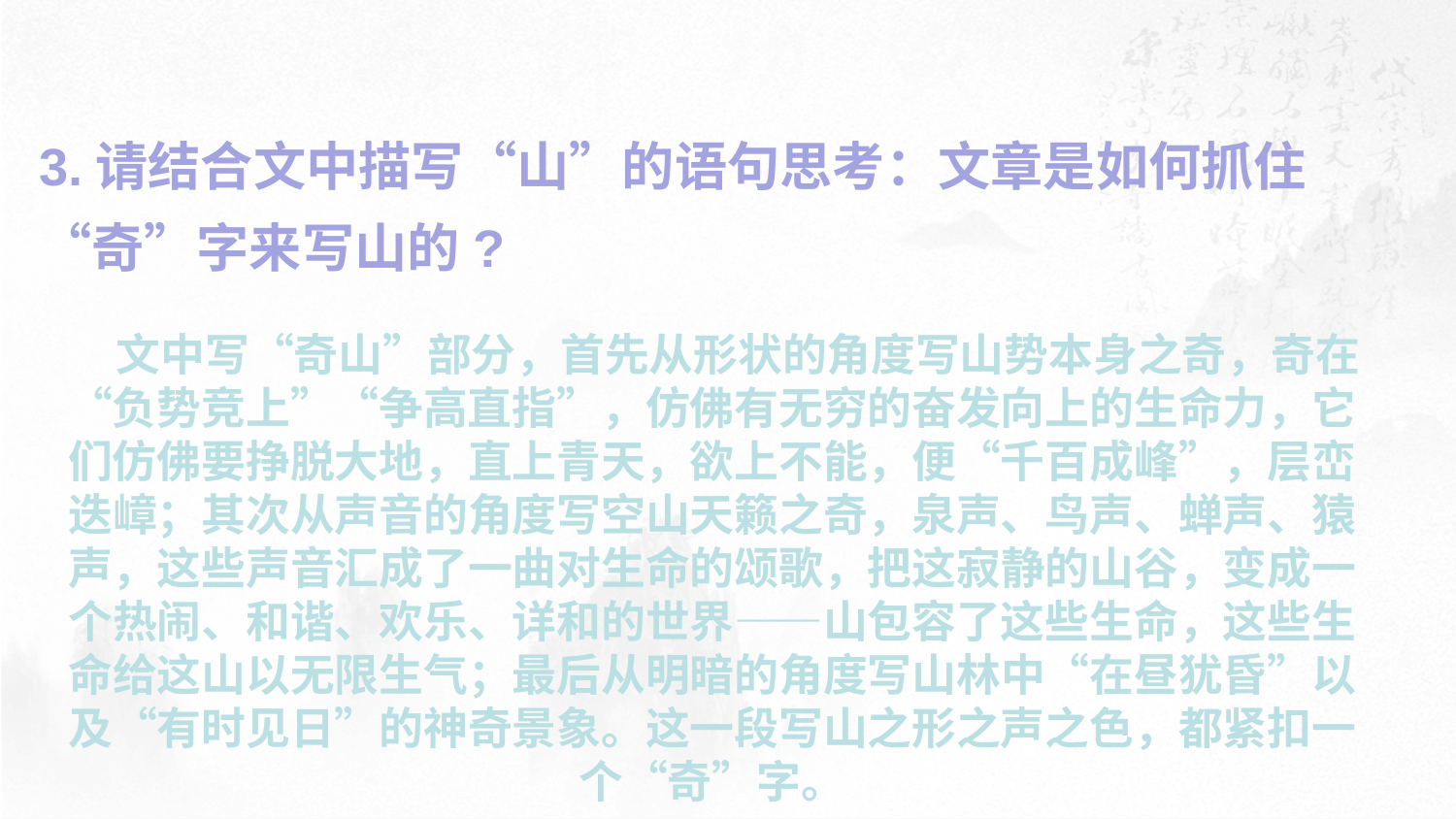

3.请结合文中描写“山”的语句思考：文章是如何抓住“奇”字来写山的?
    文中写“奇山”部分，首先从形状的角度写山势本身之奇，奇在“负势竞上”“争高直指”，仿佛有无穷的奋发向上的生命力，它们仿佛要挣脱大地，直上青天，欲上不能，便“千百成峰”，层峦迭嶂；其次从声音的角度写空山天籁之奇，泉声、鸟声、蝉声、猿声，这些声音汇成了一曲对生命的颂歌，把这寂静的山谷，变成一个热闹、和谐、欢乐、详和的世界——山包容了这些生命，这些生命给这山以无限生气；最后从明暗的角度写山林中“在昼犹昏”以及“有时见日”的神奇景象。这一段写山之形之声之色，都紧扣一个“奇”字。